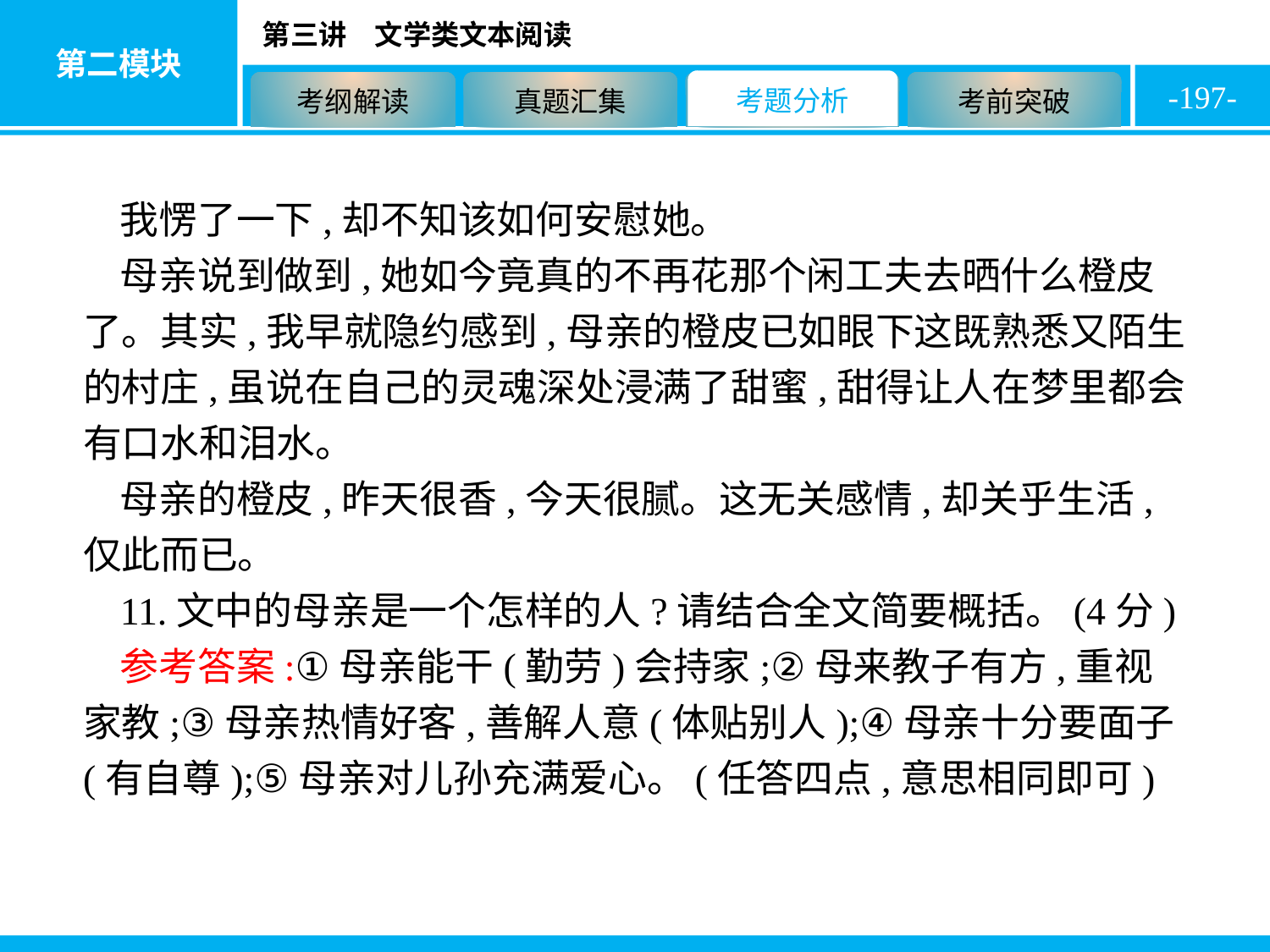

-197-
我愣了一下,却不知该如何安慰她。
母亲说到做到,她如今竟真的不再花那个闲工夫去晒什么橙皮了。其实,我早就隐约感到,母亲的橙皮已如眼下这既熟悉又陌生的村庄,虽说在自己的灵魂深处浸满了甜蜜,甜得让人在梦里都会有口水和泪水。
母亲的橙皮,昨天很香,今天很腻。这无关感情,却关乎生活,仅此而已。
11.文中的母亲是一个怎样的人?请结合全文简要概括。(4分)
参考答案:①母亲能干(勤劳)会持家;②母来教子有方,重视家教;③母亲热情好客,善解人意(体贴别人);④母亲十分要面子(有自尊);⑤母亲对儿孙充满爱心。(任答四点,意思相同即可)